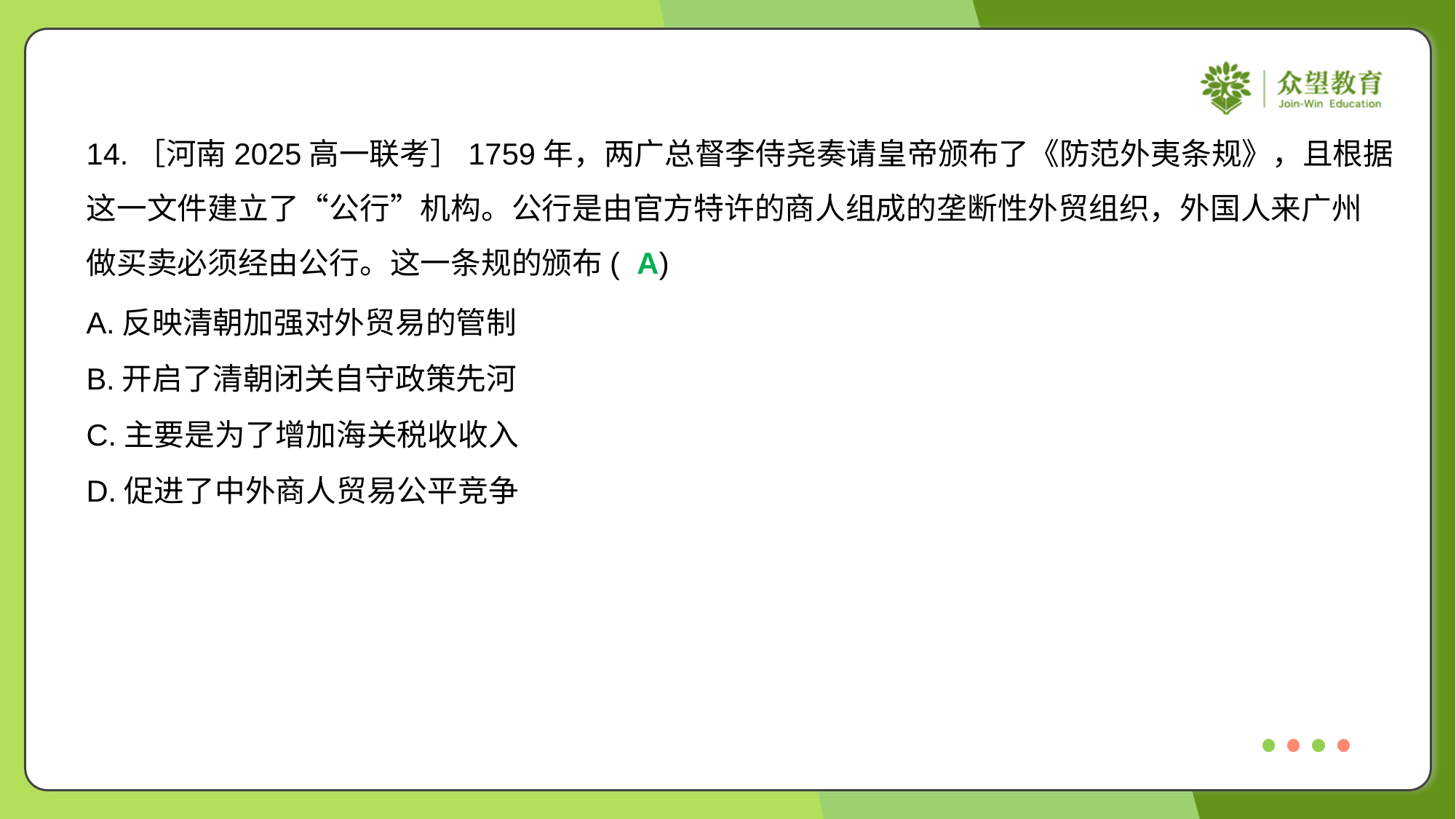

14.［河南2025高一联考］1759年，两广总督李侍尧奏请皇帝颁布了《防范外夷条规》，且根据
这一文件建立了“公行”机构。公行是由官方特许的商人组成的垄断性外贸组织，外国人来广州
做买卖必须经由公行。这一条规的颁布(     )
A
A.反映清朝加强对外贸易的管制
B.开启了清朝闭关自守政策先河
C.主要是为了增加海关税收收入
D.促进了中外商人贸易公平竞争